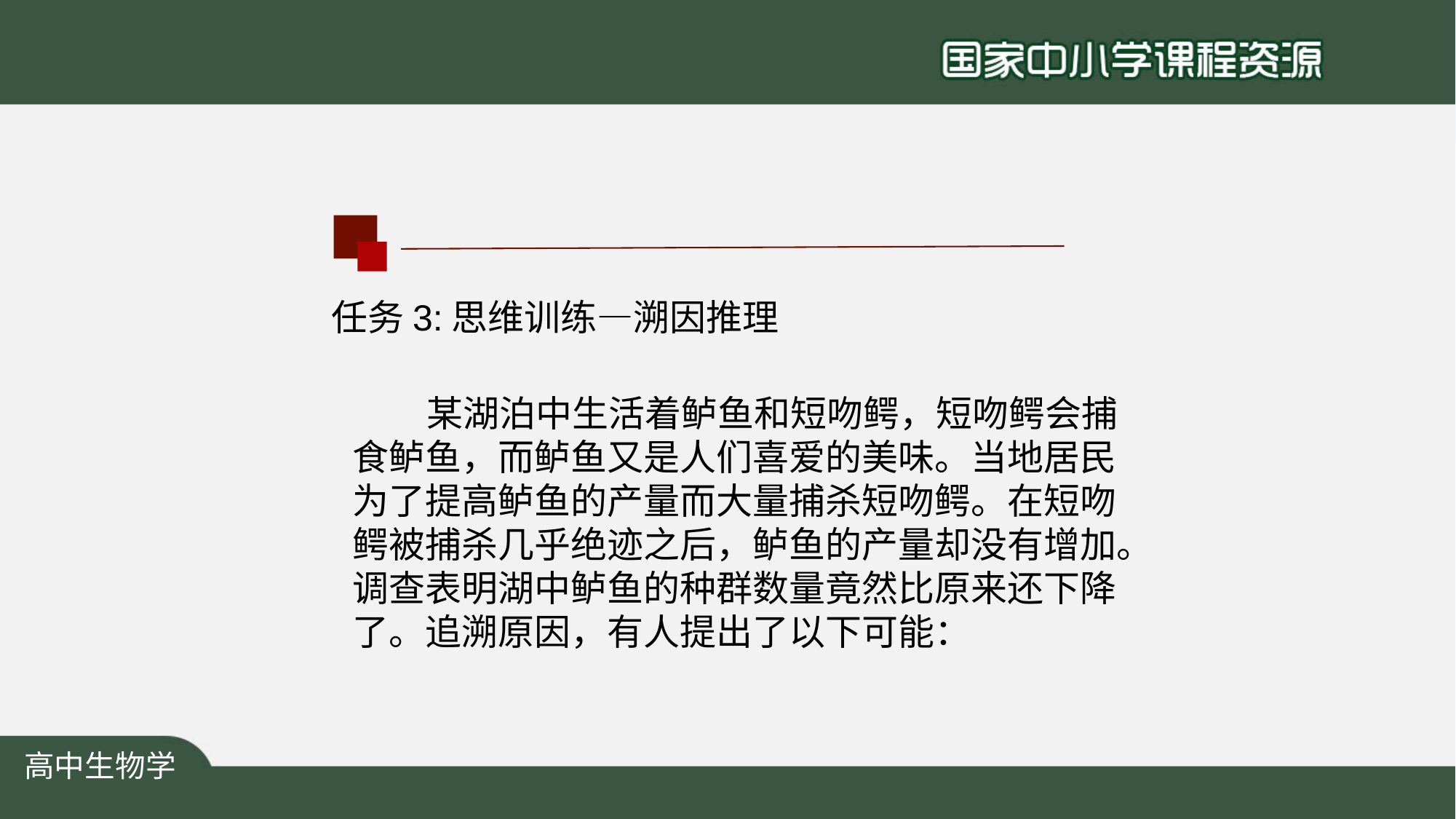

任务3:思维训练—溯因推理
        某湖泊中生活着鲈鱼和短吻鳄，短吻鳄会捕食鲈鱼，而鲈鱼又是人们喜爱的美味。当地居民为了提高鲈鱼的产量而大量捕杀短吻鳄。在短吻鳄被捕杀几乎绝迹之后，鲈鱼的产量却没有增加。调查表明湖中鲈鱼的种群数量竟然比原来还下降了。追溯原因，有人提出了以下可能：